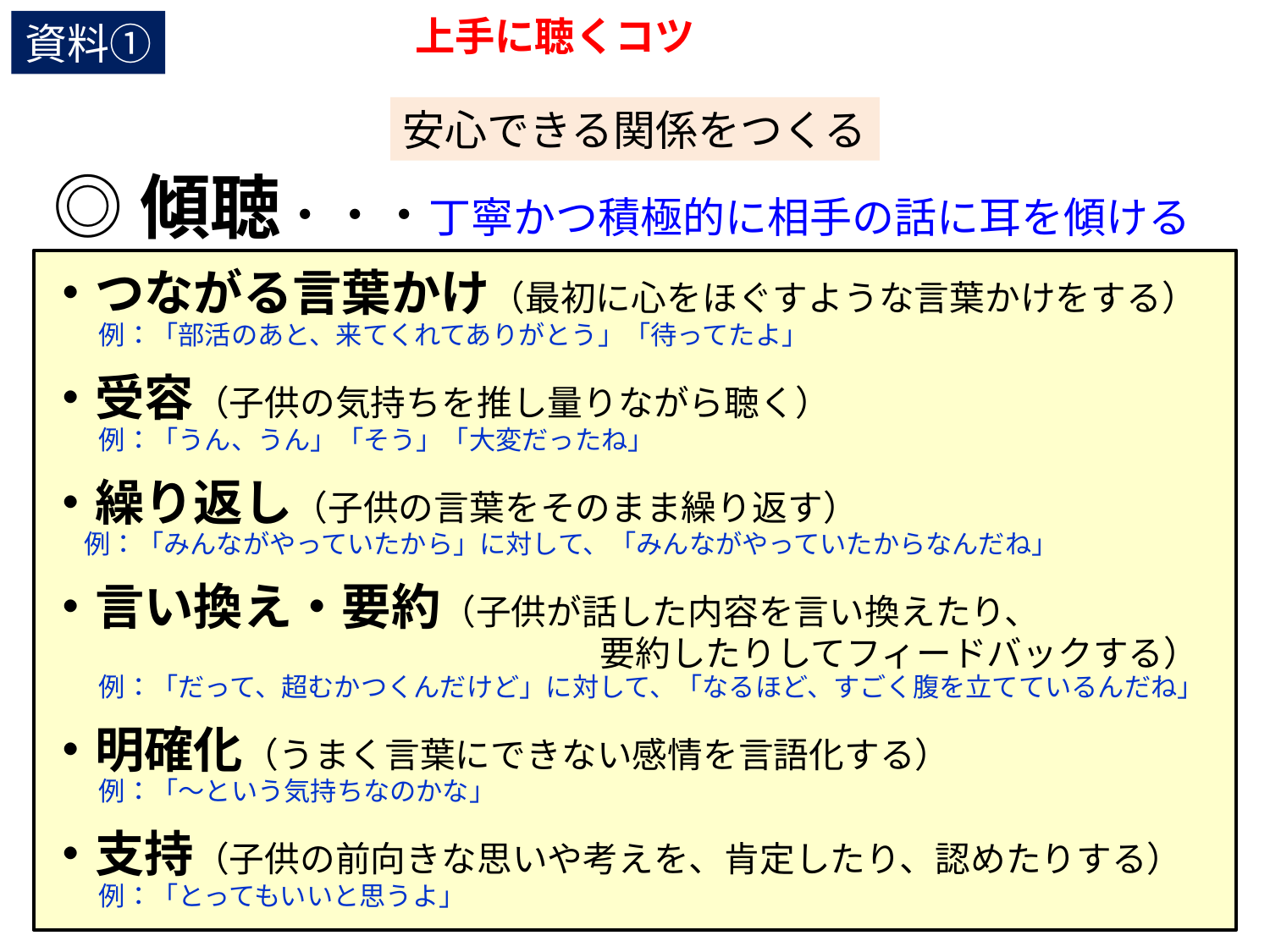

# 上手に聴くコツ
資料①
安心できる関係をつくる
◎傾聴・・・丁寧かつ積極的に相手の話に耳を傾ける
・つながる言葉かけ（最初に心をほぐすような言葉かけをする）
　　例：「部活のあと、来てくれてありがとう」「待ってたよ」

・受容（子供の気持ちを推し量りながら聴く）
　　例：「うん、うん」「そう」「大変だったね」

・繰り返し（子供の言葉をそのまま繰り返す）
　  例：「みんながやっていたから」に対して、「みんながやっていたからなんだね」

・言い換え・要約（子供が話した内容を言い換えたり、
　　　　　　　　　　　　　　　   要約したりしてフィードバックする）
　　例：「だって、超むかつくんだけど」に対して、「なるほど、すごく腹を立てているんだね」

・明確化（うまく言葉にできない感情を言語化する）
　　例：「～という気持ちなのかな」

・支持（子供の前向きな思いや考えを、肯定したり、認めたりする）
　　例：「とってもいいと思うよ」